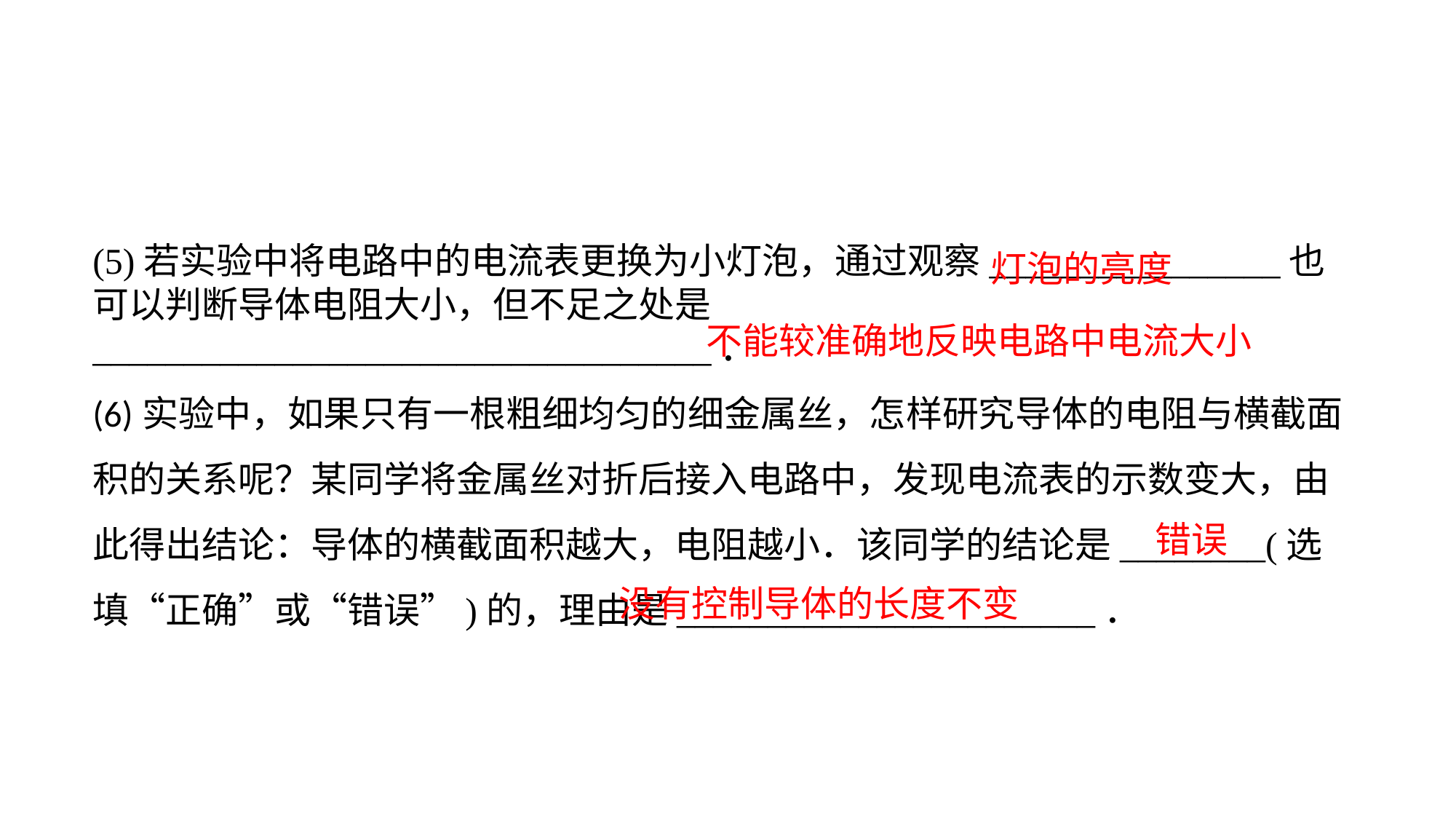

(5)若实验中将电路中的电流表更换为小灯泡，通过观察________________也可以判断导体电阻大小，但不足之处是__________________________________．(6)实验中，如果只有一根粗细均匀的细金属丝，怎样研究导体的电阻与横截面积的关系呢？某同学将金属丝对折后接入电路中，发现电流表的示数变大，由此得出结论：导体的横截面积越大，电阻越小．该同学的结论是________(选填“正确”或“错误”)的，理由是_______________________．
灯泡的亮度
不能较准确地反映电路中电流大小
错误
没有控制导体的长度不变